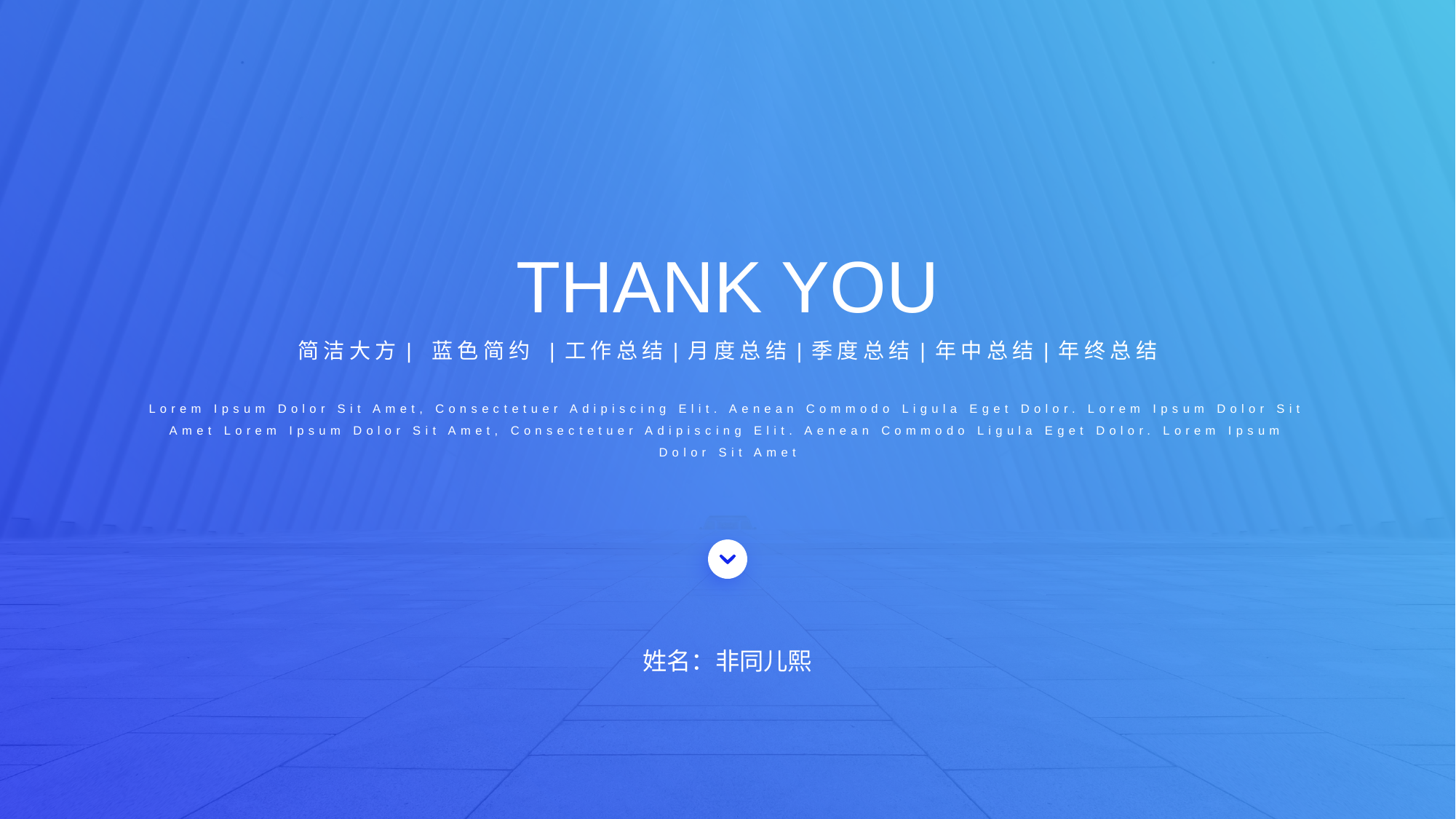

THANK YOU
简洁大方| 蓝色简约 |工作总结|月度总结|季度总结|年中总结|年终总结
Lorem Ipsum Dolor Sit Amet, Consectetuer Adipiscing Elit. Aenean Commodo Ligula Eget Dolor. Lorem Ipsum Dolor Sit Amet Lorem Ipsum Dolor Sit Amet, Consectetuer Adipiscing Elit. Aenean Commodo Ligula Eget Dolor. Lorem Ipsum Dolor Sit Amet

姓名：非同儿熙